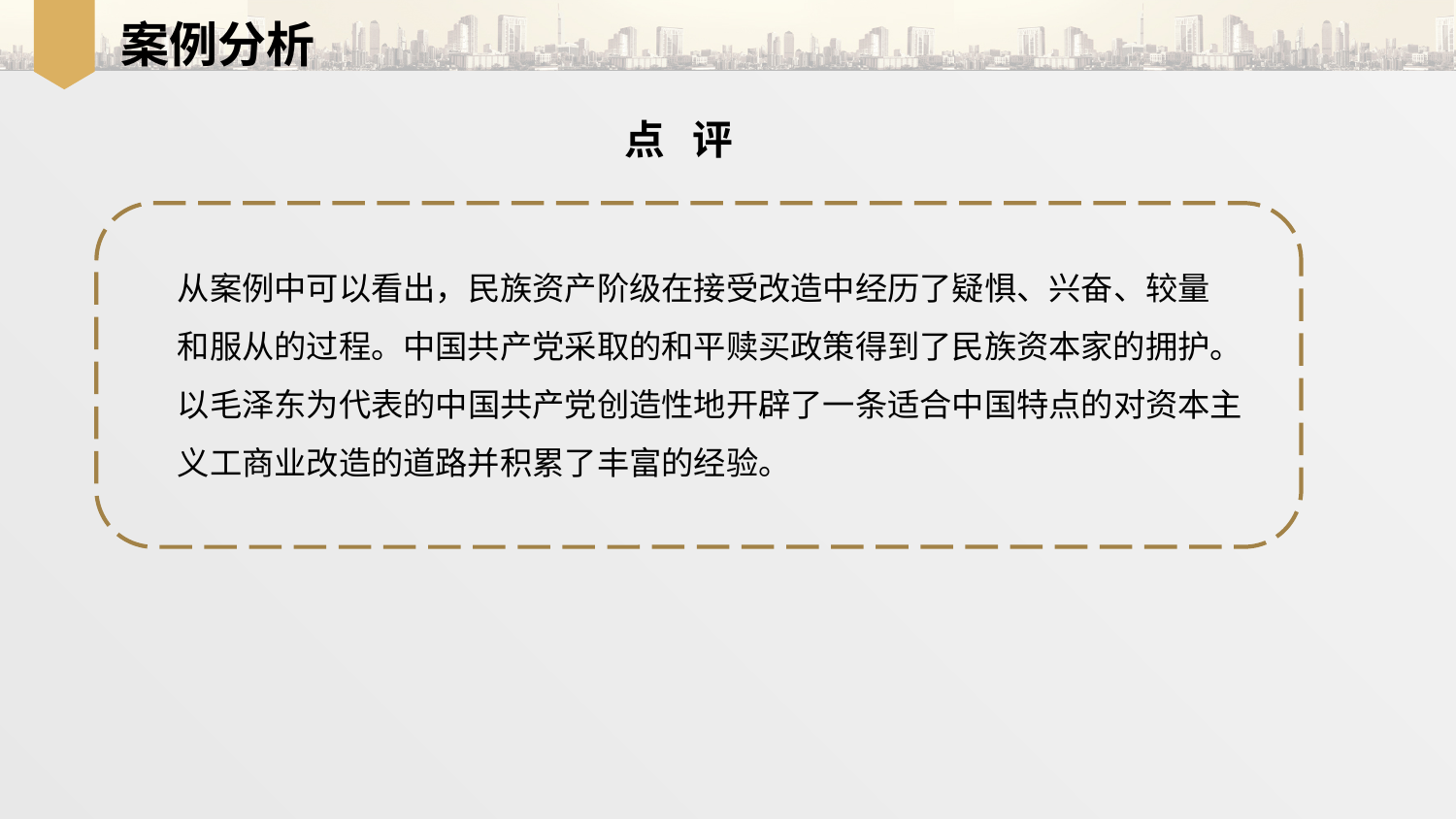

案例分析
点   评

从案例中可以看出，民族资产阶级在接受改造中经历了疑惧、兴奋、较量
和服从的过程。中国共产党采取的和平赎买政策得到了民族资本家的拥护。以毛泽东为代表的中国共产党创造性地开辟了一条适合中国特点的对资本主义工商业改造的道路并积累了丰富的经验。